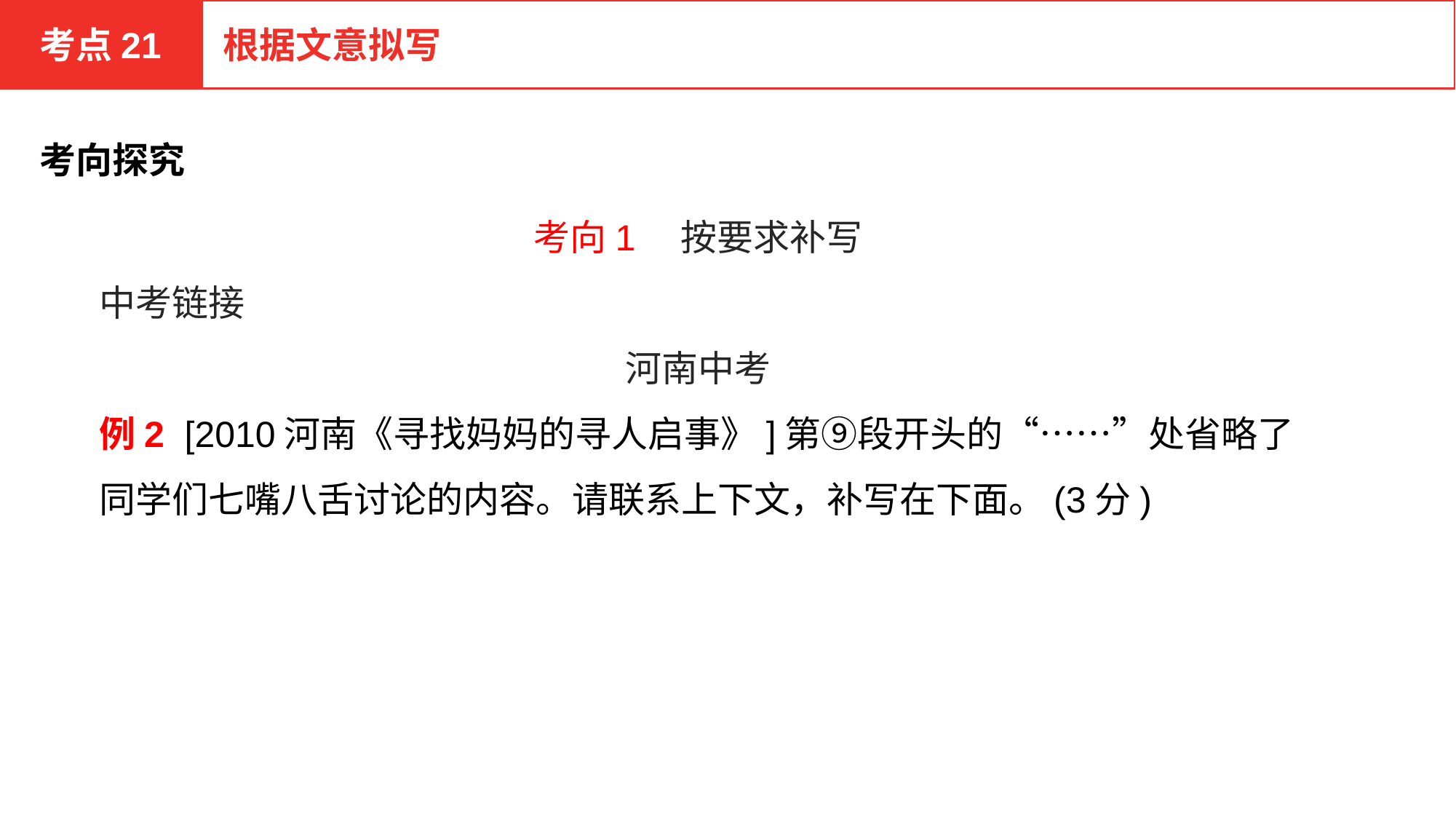

考点21
根据文意拟写
考向探究
考向1　按要求补写
中考链接
河南中考
例2  [2010河南《寻找妈妈的寻人启事》]第⑨段开头的“……”处省略了同学们七嘴八舌讨论的内容。请联系上下文，补写在下面。(3分)